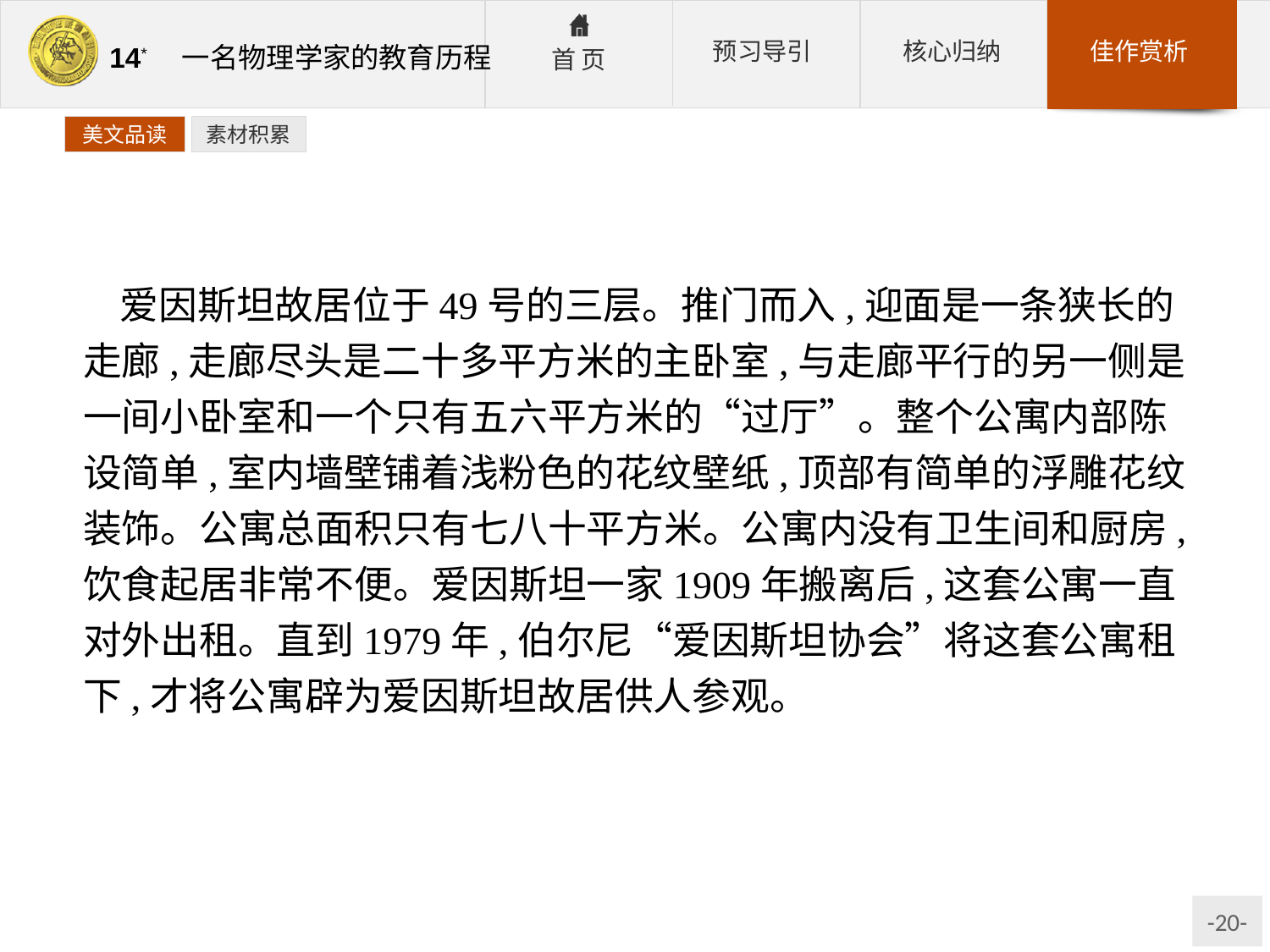

美文品读
素材积累
爱因斯坦故居位于49号的三层。推门而入,迎面是一条狭长的走廊,走廊尽头是二十多平方米的主卧室,与走廊平行的另一侧是一间小卧室和一个只有五六平方米的“过厅”。整个公寓内部陈设简单,室内墙壁铺着浅粉色的花纹壁纸,顶部有简单的浮雕花纹装饰。公寓总面积只有七八十平方米。公寓内没有卫生间和厨房,饮食起居非常不便。爱因斯坦一家1909年搬离后,这套公寓一直对外出租。直到1979年,伯尔尼“爱因斯坦协会”将这套公寓租下,才将公寓辟为爱因斯坦故居供人参观。